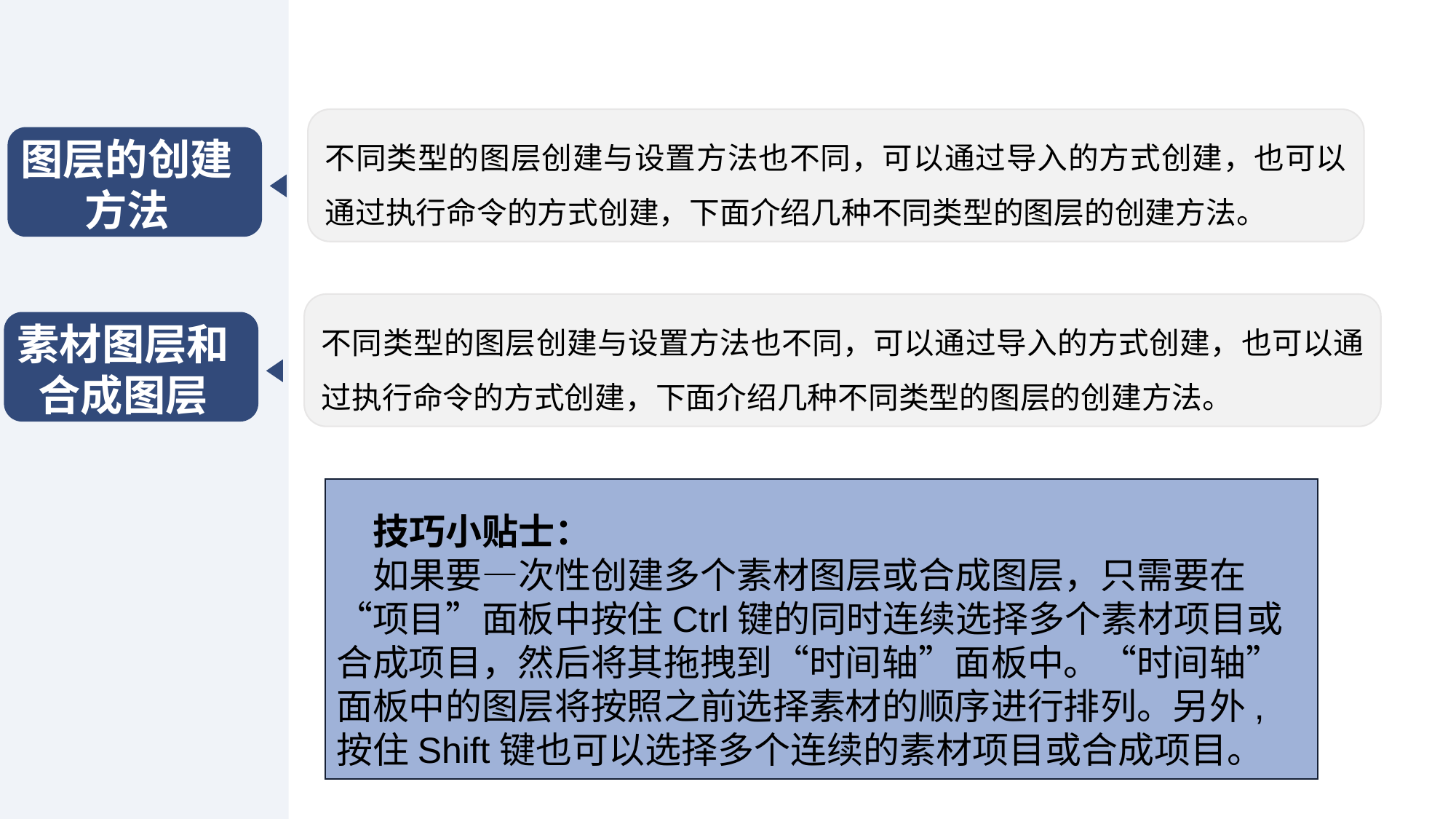

不同类型的图层创建与设置方法也不同，可以通过导入的方式创建，也可以通过执行命令的方式创建，下面介绍几种不同类型的图层的创建方法。

图层的创建方法

不同类型的图层创建与设置方法也不同，可以通过导入的方式创建，也可以通过执行命令的方式创建，下面介绍几种不同类型的图层的创建方法。

素材图层和合成图层

技巧小贴士：
如果要—次性创建多个素材图层或合成图层，只需要在“项目”面板中按住Ctrl键的同时连续选择多个素材项目或合成项目，然后将其拖拽到“时间轴”面板中。“时间轴”面板中的图层将按照之前选择素材的顺序进行排列。另外,按住Shift键也可以选择多个连续的素材项目或合成项目。